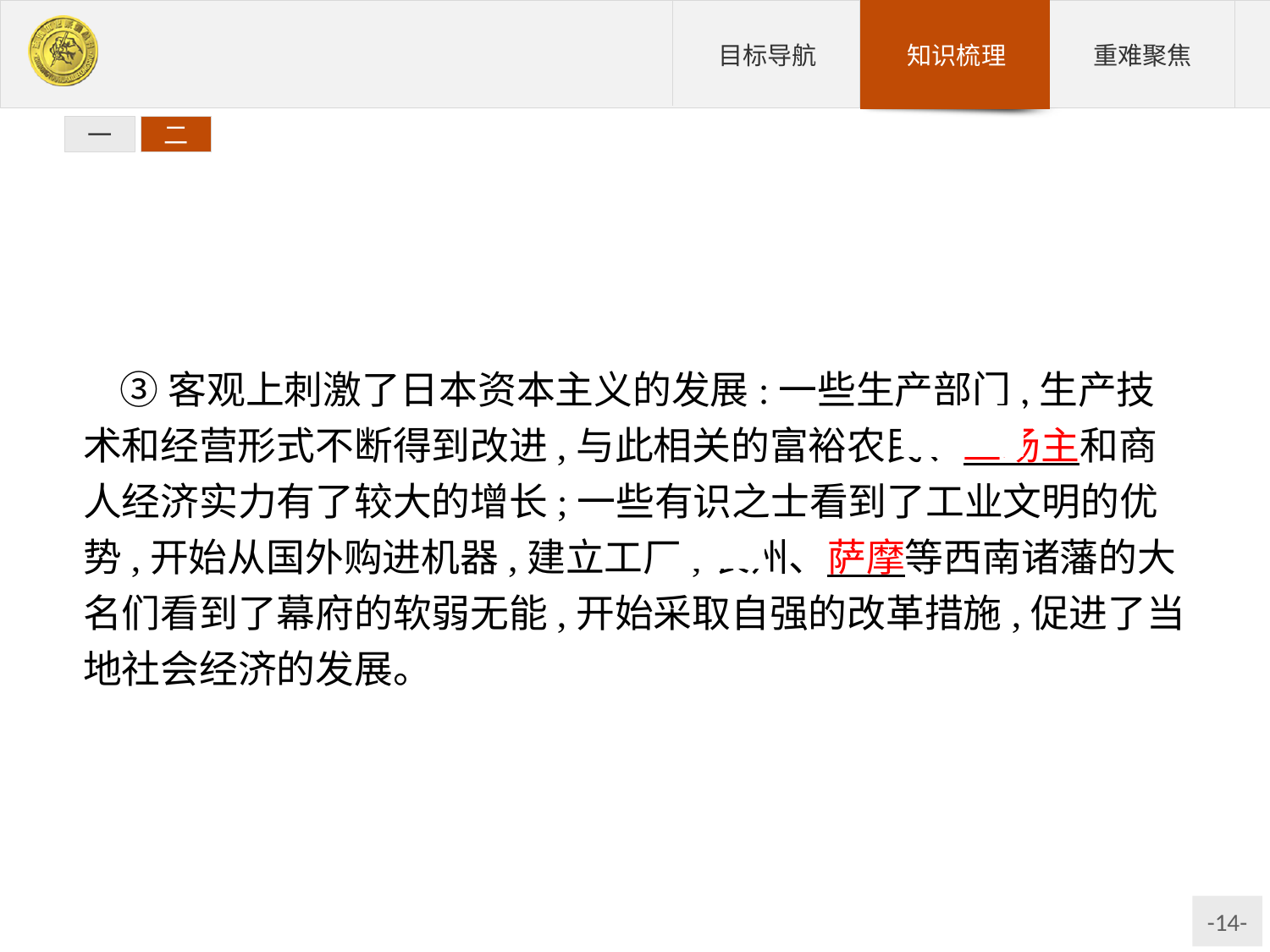

一
二
③客观上刺激了日本资本主义的发展:一些生产部门,生产技术和经营形式不断得到改进,与此相关的富裕农民、工场主和商人经济实力有了较大的增长;一些有识之士看到了工业文明的优势,开始从国外购进机器,建立工厂;长州、萨摩等西南诸藩的大名们看到了幕府的软弱无能,开始采取自强的改革措施,促进了当地社会经济的发展。